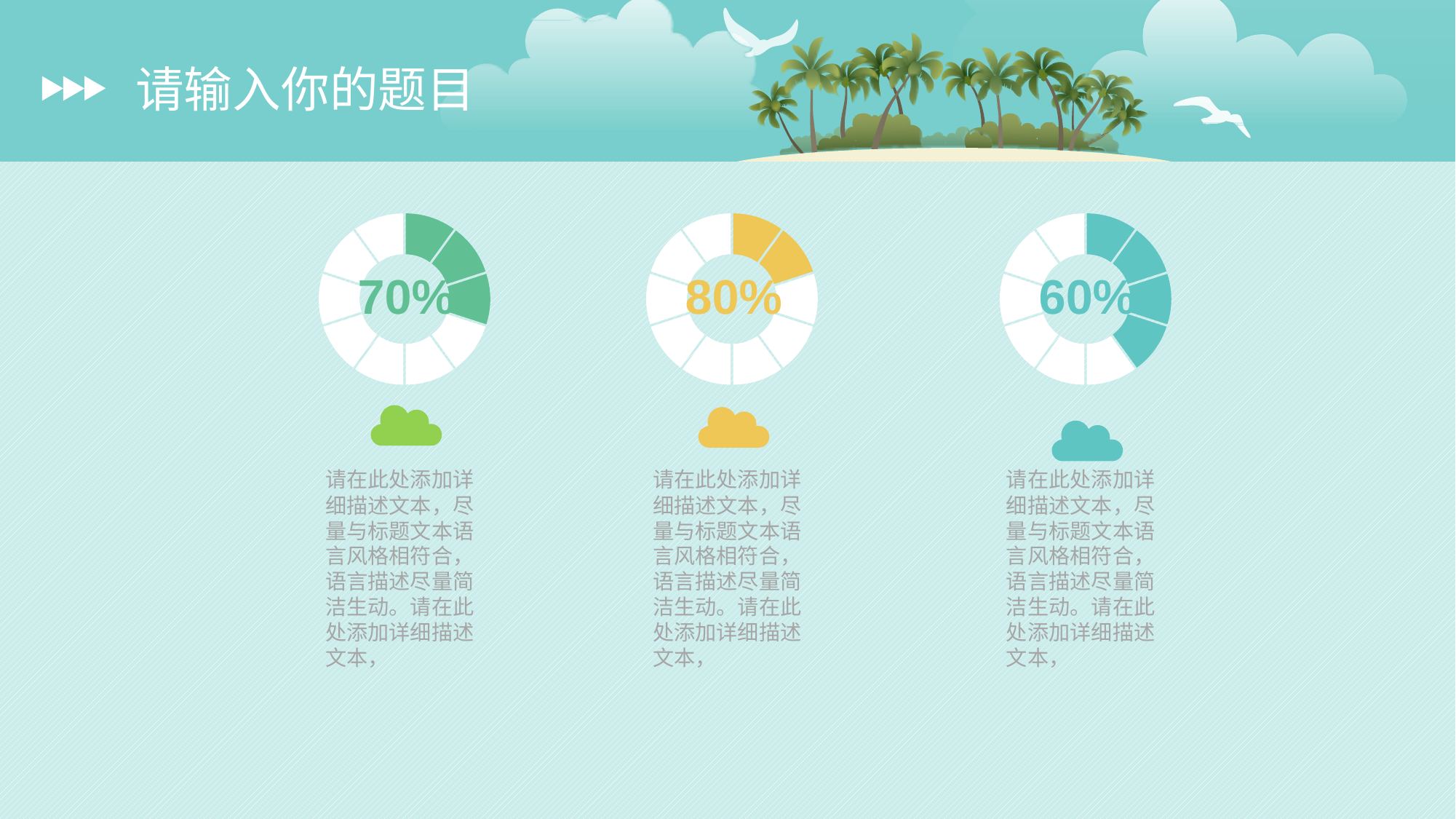

### Chart

| Category | 销售额 |
|---|---|
| 第一季度 | 1.0 |
| 第二季度 | 1.0 |
| 第三季度 | 1.0 |
| 第四季度 | 1.0 |

### Chart

| Category | 销售额 |
|---|---|
| 第一季度 | 1.0 |
| 第二季度 | 1.0 |
| 第三季度 | 1.0 |
| 第四季度 | 1.0 |

### Chart

| Category | 销售额 |
|---|---|
| 第一季度 | 1.0 |
| 第二季度 | 1.0 |
| 第三季度 | 1.0 |
| 第四季度 | 1.0 |
70%
80%
60%

请在此处添加详细描述文本，尽量与标题文本语言风格相符合，语言描述尽量简洁生动。请在此处添加详细描述文本，
请在此处添加详细描述文本，尽量与标题文本语言风格相符合，语言描述尽量简洁生动。请在此处添加详细描述文本，
请在此处添加详细描述文本，尽量与标题文本语言风格相符合，语言描述尽量简洁生动。请在此处添加详细描述文本，